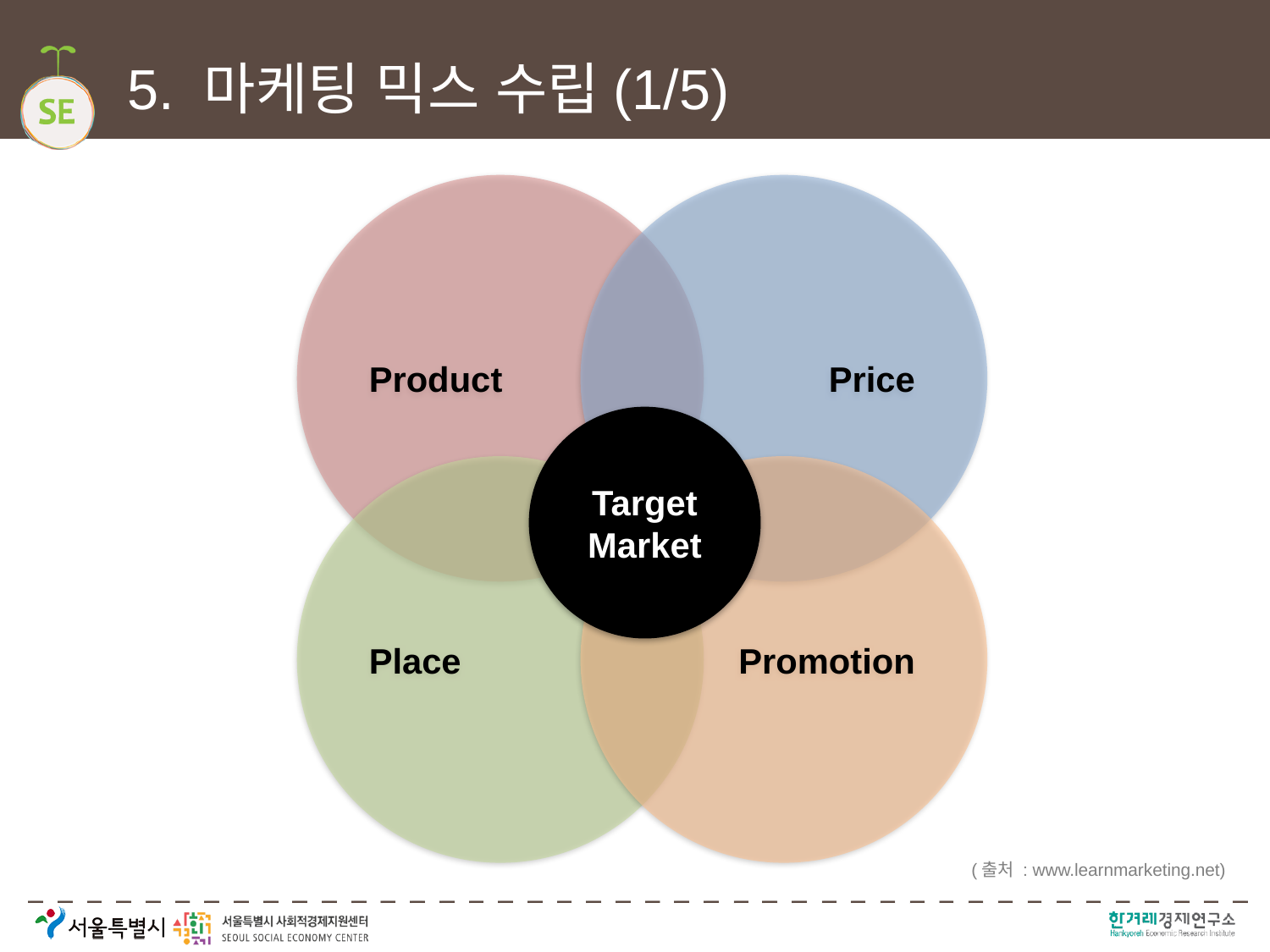

# 5. 마케팅 믹스 수립(1/5)
Product
Price
Target Market
Place
Promotion
(출처 : www.learnmarketing.net)